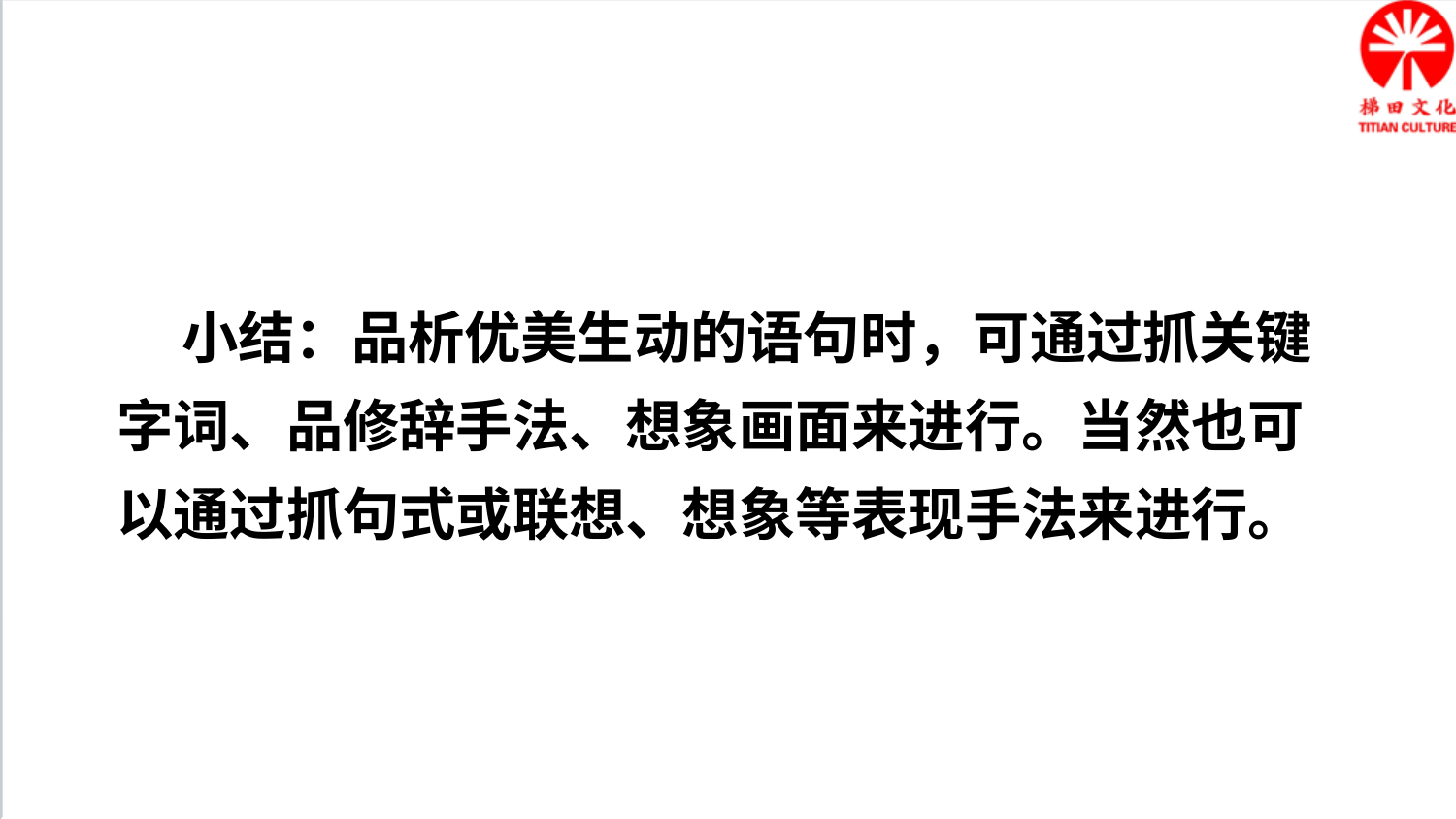

小结：品析优美生动的语句时，可通过抓关键字词、品修辞手法、想象画面来进行。当然也可以通过抓句式或联想、想象等表现手法来进行。